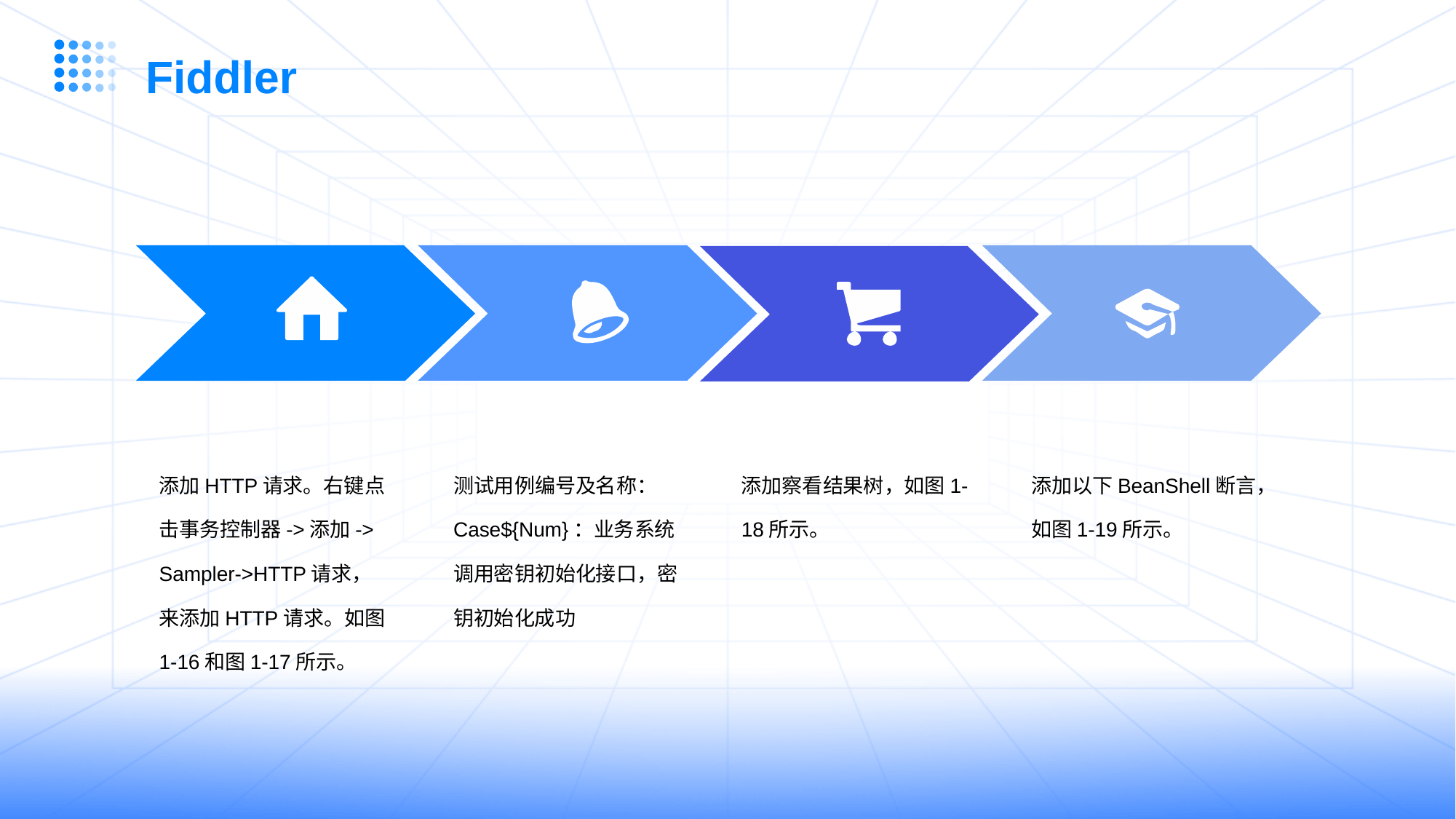

Fiddler

添加HTTP请求。右键点击事务控制器->添加-> Sampler->HTTP请求，来添加HTTP请求。如图1-16和图1-17所示。
测试用例编号及名称：Case${Num}：业务系统调用密钥初始化接口，密钥初始化成功
添加察看结果树，如图1-18所示。
添加以下BeanShell断言，如图1-19所示。